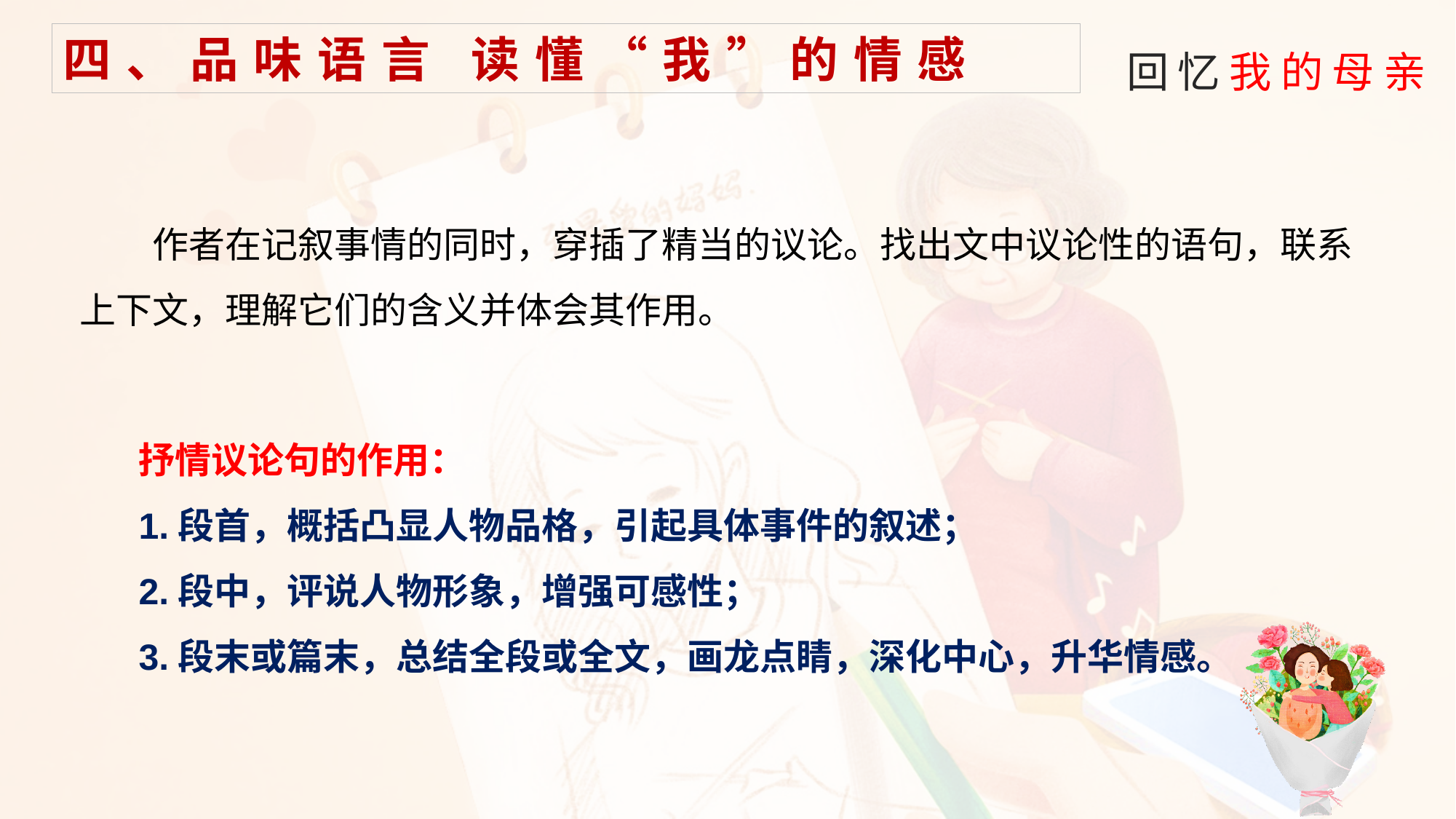

四、品味语言 读懂“我”的情感
作者在记叙事情的同时，穿插了精当的议论。找出文中议论性的语句，联系上下文，理解它们的含义并体会其作用。
抒情议论句的作用：
1.段首，概括凸显人物品格，引起具体事件的叙述；
2.段中，评说人物形象，增强可感性；
3.段末或篇末，总结全段或全文，画龙点睛，深化中心，升华情感。